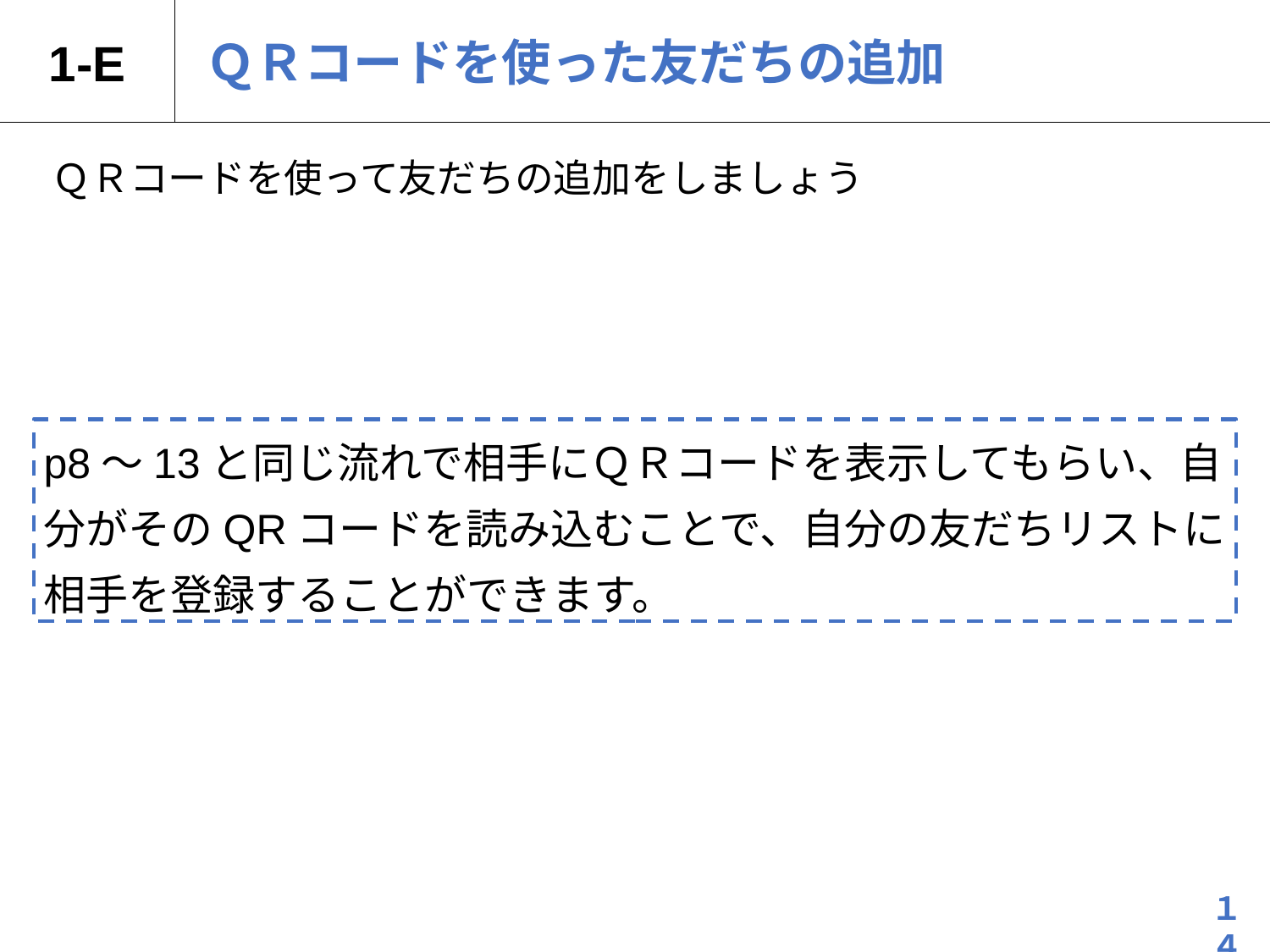

# 1-E
ＱＲコードを使った友だちの追加
ＱＲコードを使って友だちの追加をしましょう
p8～13と同じ流れで相手にＱＲコードを表示してもらい、自分がそのQRコードを読み込むことで、自分の友だちリストに相手を登録することができます。
１４